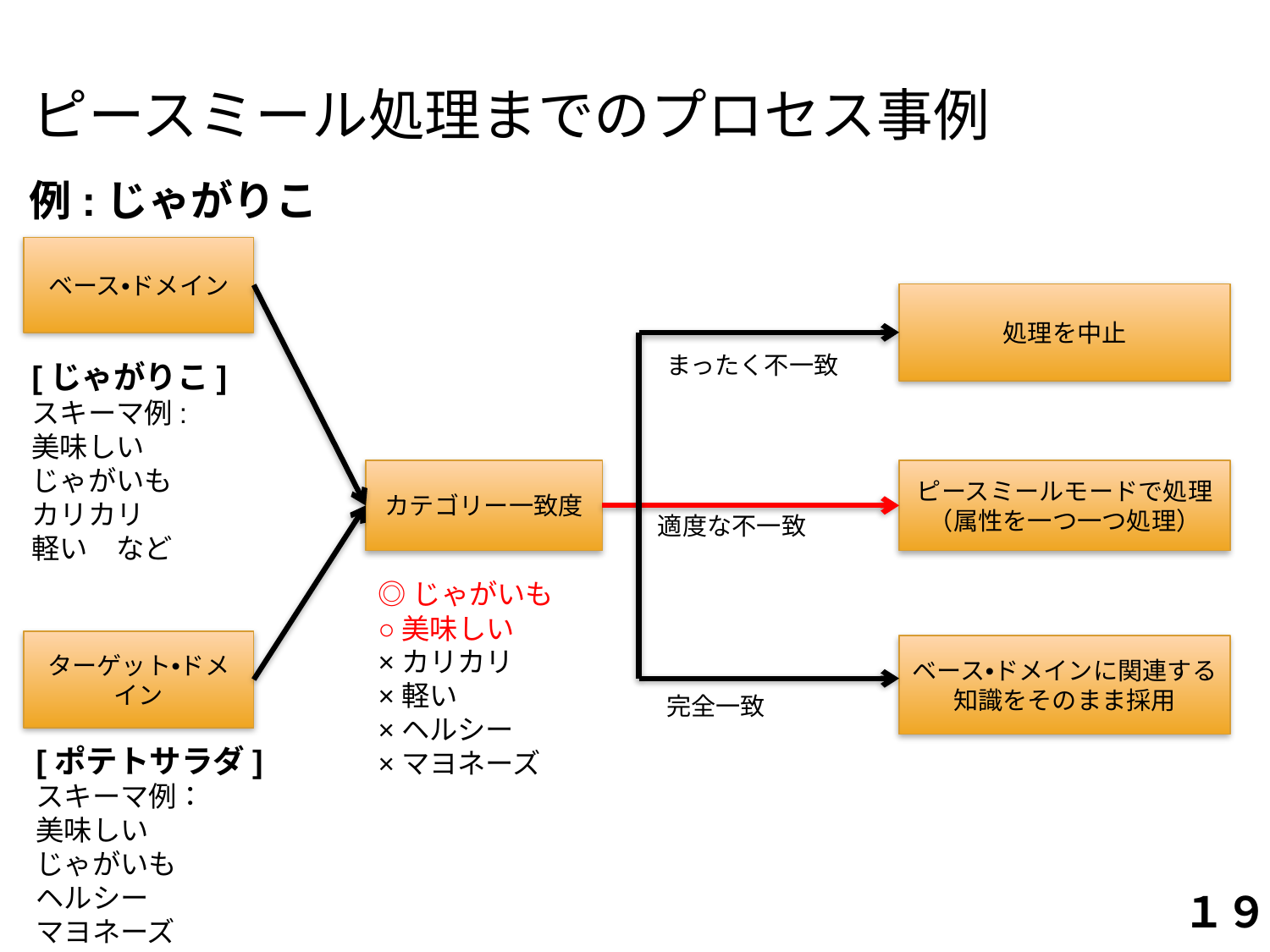

ピースミール処理までのプロセス事例
# 例:じゃがりこ
ベース•ドメイン
処理を中止
まったく不一致
[じゃがりこ]
スキーマ例:
美味しい
じゃがいも
カリカリ
軽い　など
カテゴリー一致度
ピースミールモードで処理
（属性を一つ一つ処理）
適度な不一致
◎じゃがいも
○美味しい
×カリカリ
×軽い
×ヘルシー
×マヨネーズ
ターゲット•ドメイン
ベース•ドメインに関連する
知識をそのまま採用
完全一致
[ポテトサラダ]
スキーマ例：
美味しい
じゃがいも
ヘルシー
マヨネーズ
１９